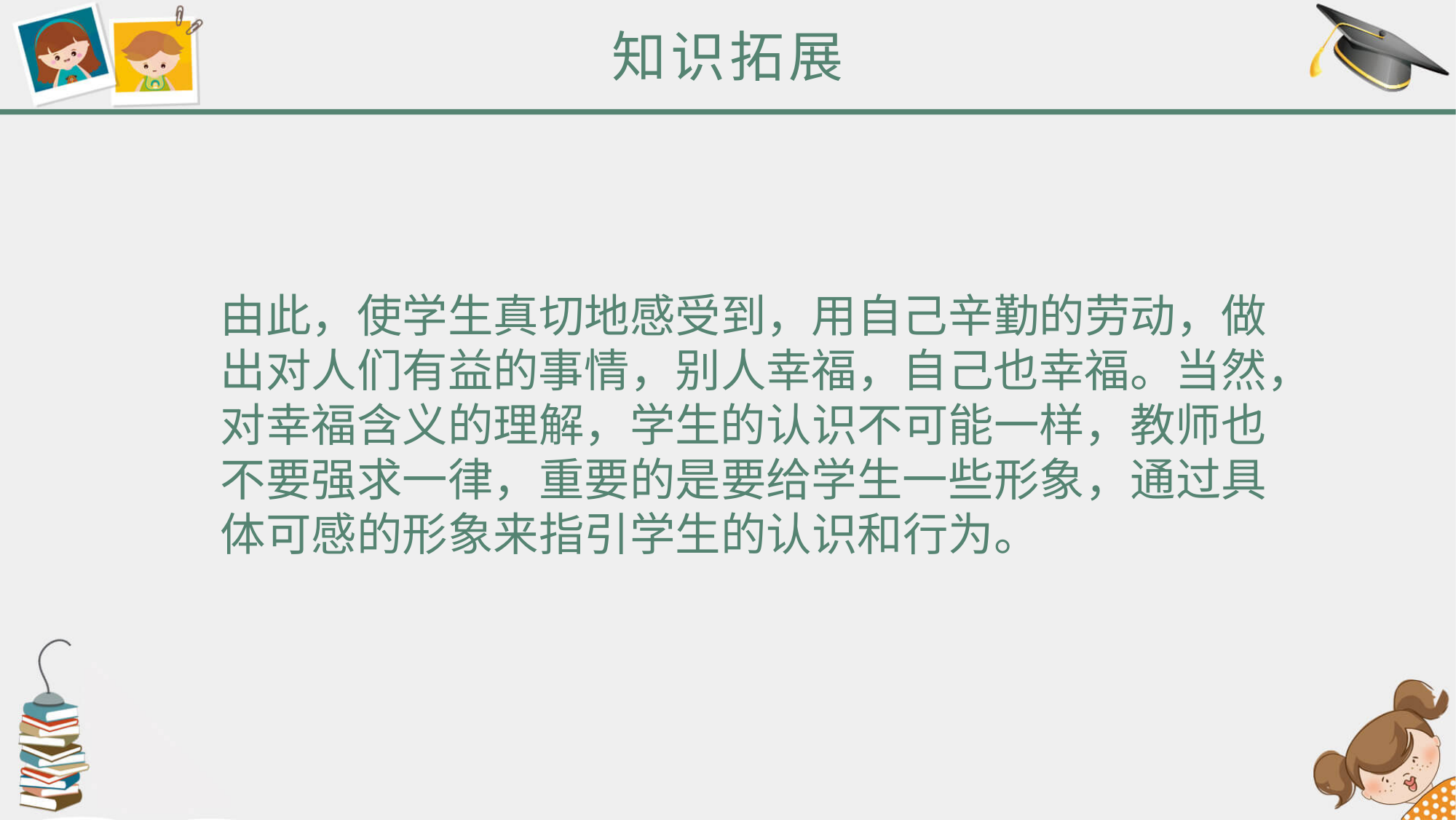

知识拓展

由此，使学生真切地感受到，用自己辛勤的劳动，做出对人们有益的事情，别人幸福，自己也幸福。当然，对幸福含义的理解，学生的认识不可能一样，教师也不要强求一律，重要的是要给学生一些形象，通过具体可感的形象来指引学生的认识和行为。